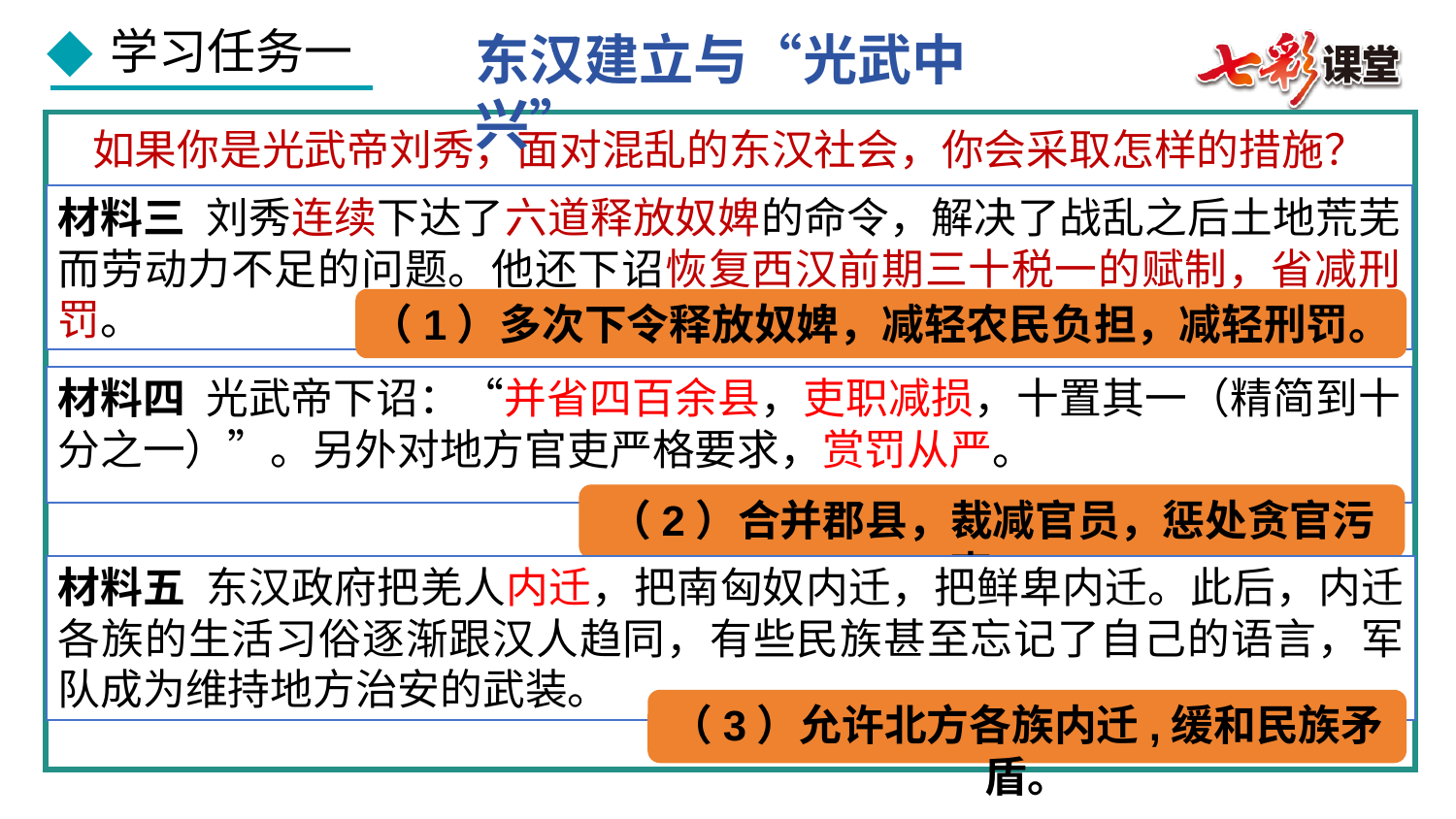

东汉建立与“光武中兴”
如果你是光武帝刘秀，面对混乱的东汉社会，你会采取怎样的措施？
材料三  刘秀连续下达了六道释放奴婢的命令，解决了战乱之后土地荒芜而劳动力不足的问题。他还下诏恢复西汉前期三十税一的赋制，省减刑罚。
（1）多次下令释放奴婢，减轻农民负担，减轻刑罚。
材料四  光武帝下诏：“并省四百余县，吏职减损，十置其一（精简到十分之一）”。另外对地方官吏严格要求，赏罚从严。
（2）合并郡县，裁减官员，惩处贪官污吏。
材料五  东汉政府把羌人内迁，把南匈奴内迁，把鲜卑内迁。此后，内迁各族的生活习俗逐渐跟汉人趋同，有些民族甚至忘记了自己的语言，军队成为维持地方治安的武装。
（3）允许北方各族内迁,缓和民族矛盾。